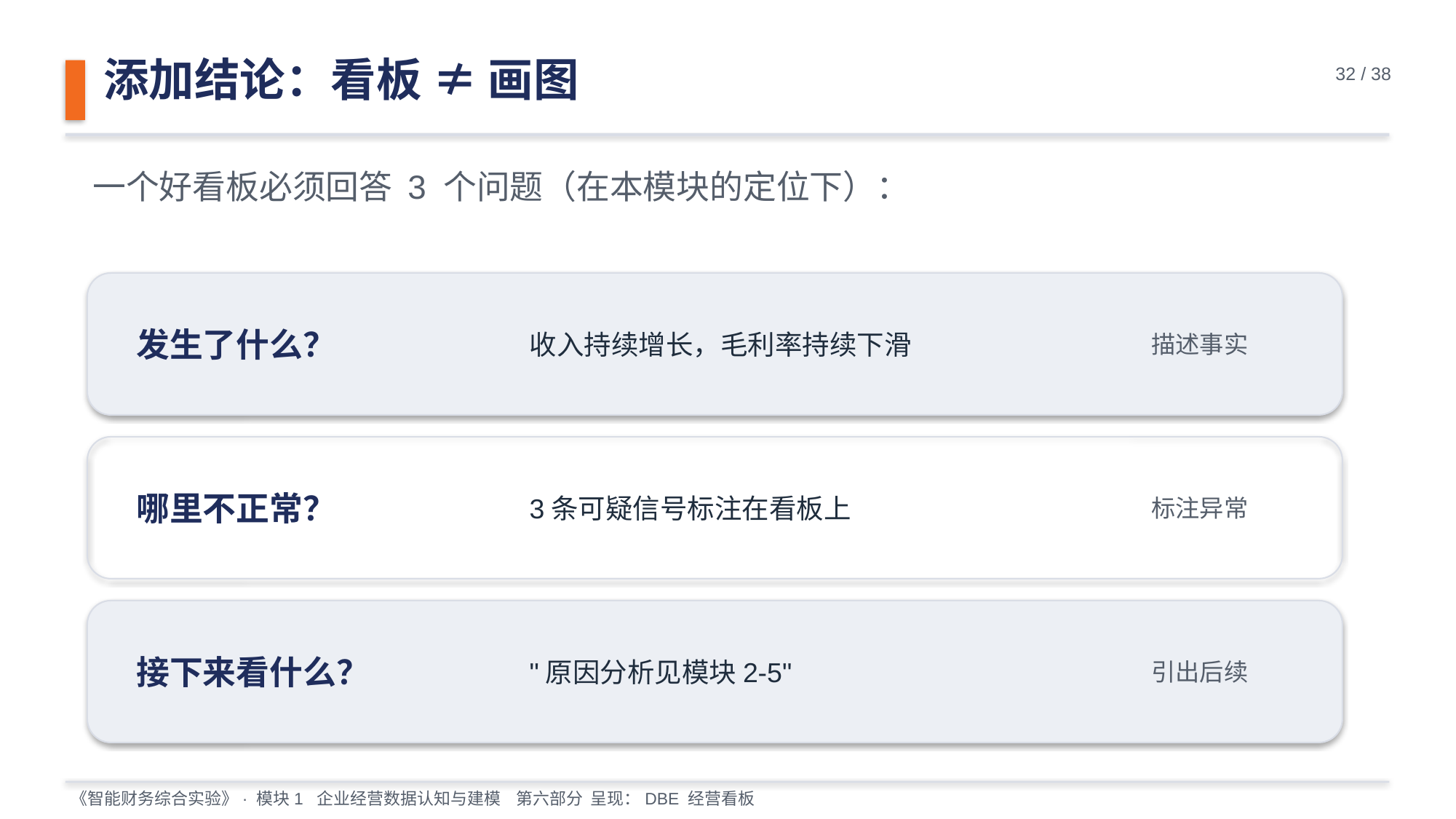

添加结论：看板 ≠ 画图

32 / 38

一个好看板必须回答 3 个问题（在本模块的定位下）：

发生了什么？
收入持续增长，毛利率持续下滑
描述事实

哪里不正常？
3条可疑信号标注在看板上
标注异常

接下来看什么？
"原因分析见模块2-5"
引出后续

《智能财务综合实验》· 模块1  企业经营数据认知与建模    第六部分  呈现：DBE 经营看板